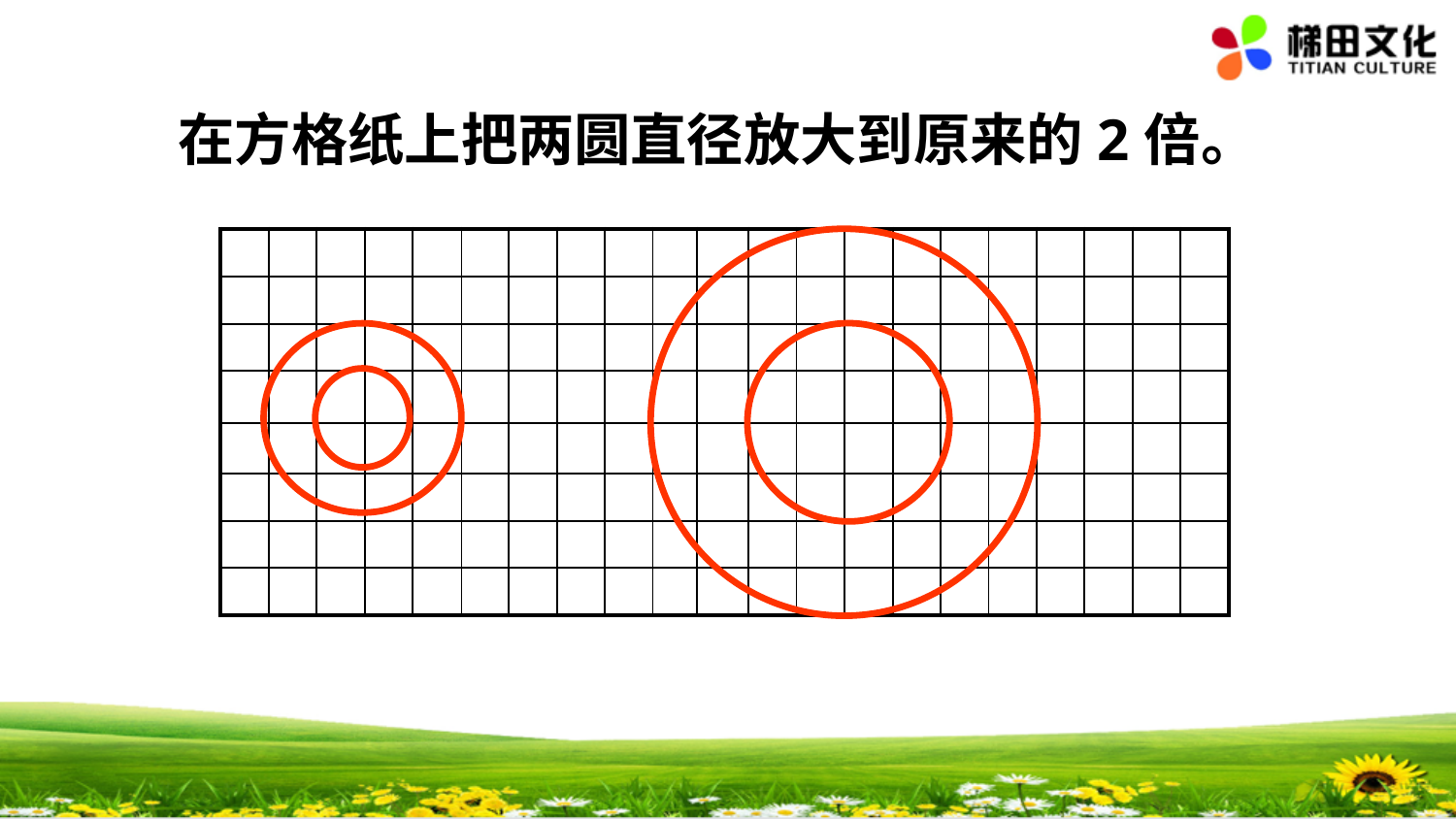

在方格纸上把两圆直径放大到原来的2倍。
|  |  |  |  |  |  |  |  |  |  |  |  |  |  |  |  |  |  |  |  |  |
| --- | --- | --- | --- | --- | --- | --- | --- | --- | --- | --- | --- | --- | --- | --- | --- | --- | --- | --- | --- | --- |
|  |  |  |  |  |  |  |  |  |  |  |  |  |  |  |  |  |  |  |  |  |
|  |  |  |  |  |  |  |  |  |  |  |  |  |  |  |  |  |  |  |  |  |
|  |  |  |  |  |  |  |  |  |  |  |  |  |  |  |  |  |  |  |  |  |
|  |  |  |  |  |  |  |  |  |  |  |  |  |  |  |  |  |  |  |  |  |
|  |  |  |  |  |  |  |  |  |  |  |  |  |  |  |  |  |  |  |  |  |
|  |  |  |  |  |  |  |  |  |  |  |  |  |  |  |  |  |  |  |  |  |
|  |  |  |  |  |  |  |  |  |  |  |  |  |  |  |  |  |  |  |  |  |